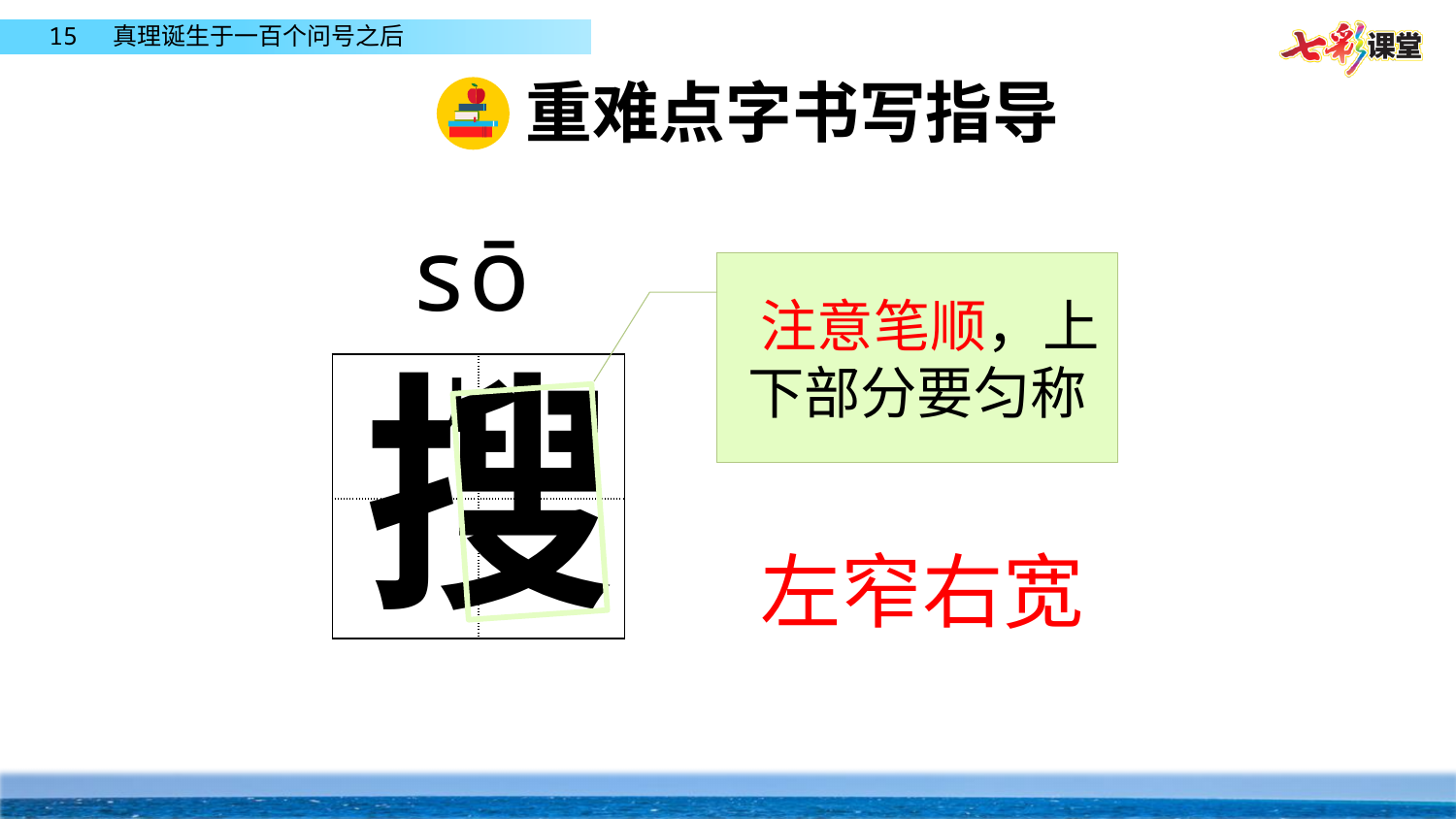

重难点字书写指导

sōu
 注意笔顺，上下部分要匀称
搜
|  |  |
| --- | --- |
|  |  |

左窄右宽